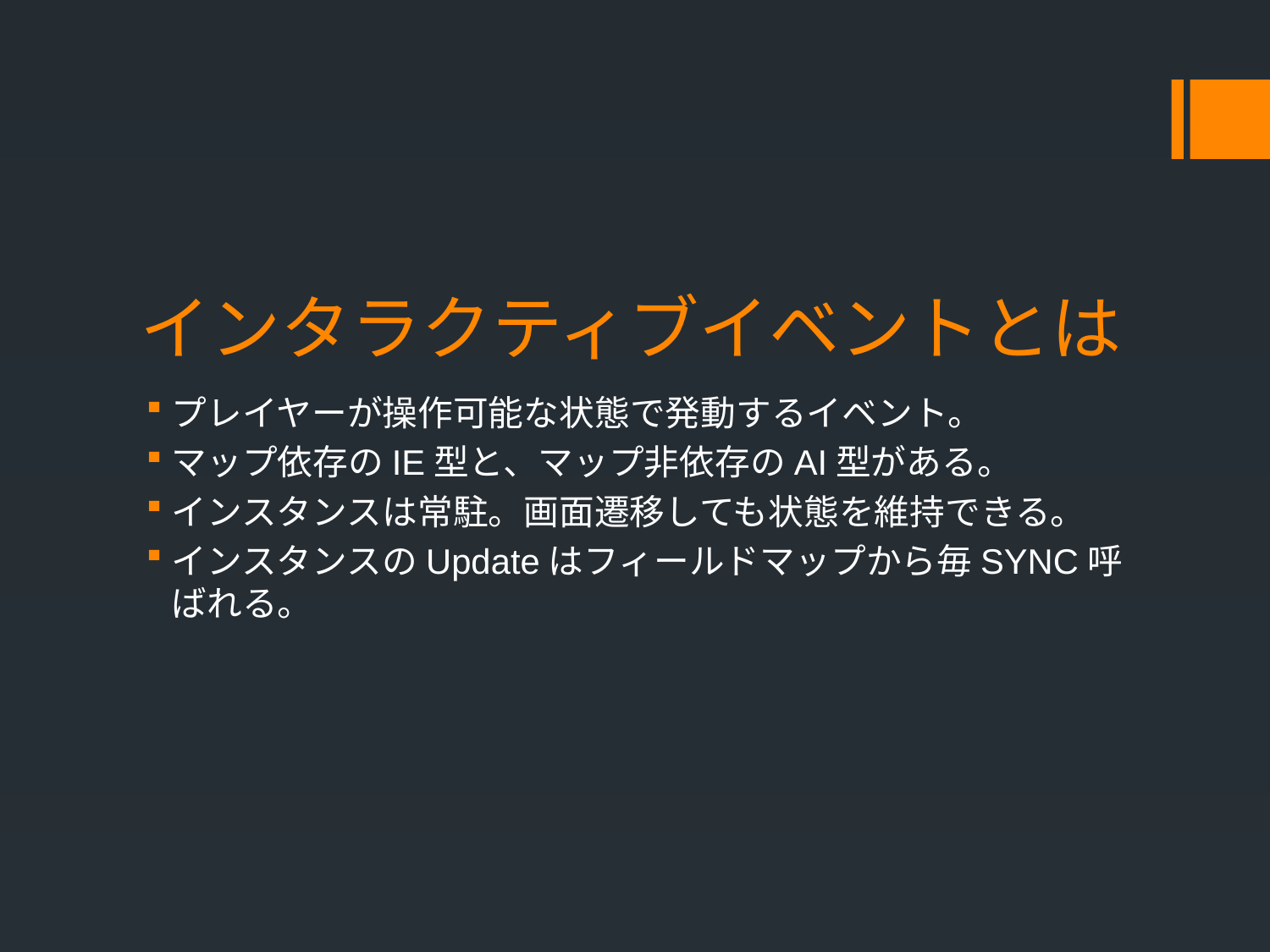

# インタラクティブイベントとは
プレイヤーが操作可能な状態で発動するイベント。
マップ依存のIE型と、マップ非依存のAI型がある。
インスタンスは常駐。画面遷移しても状態を維持できる。
インスタンスのUpdateはフィールドマップから毎SYNC呼ばれる。